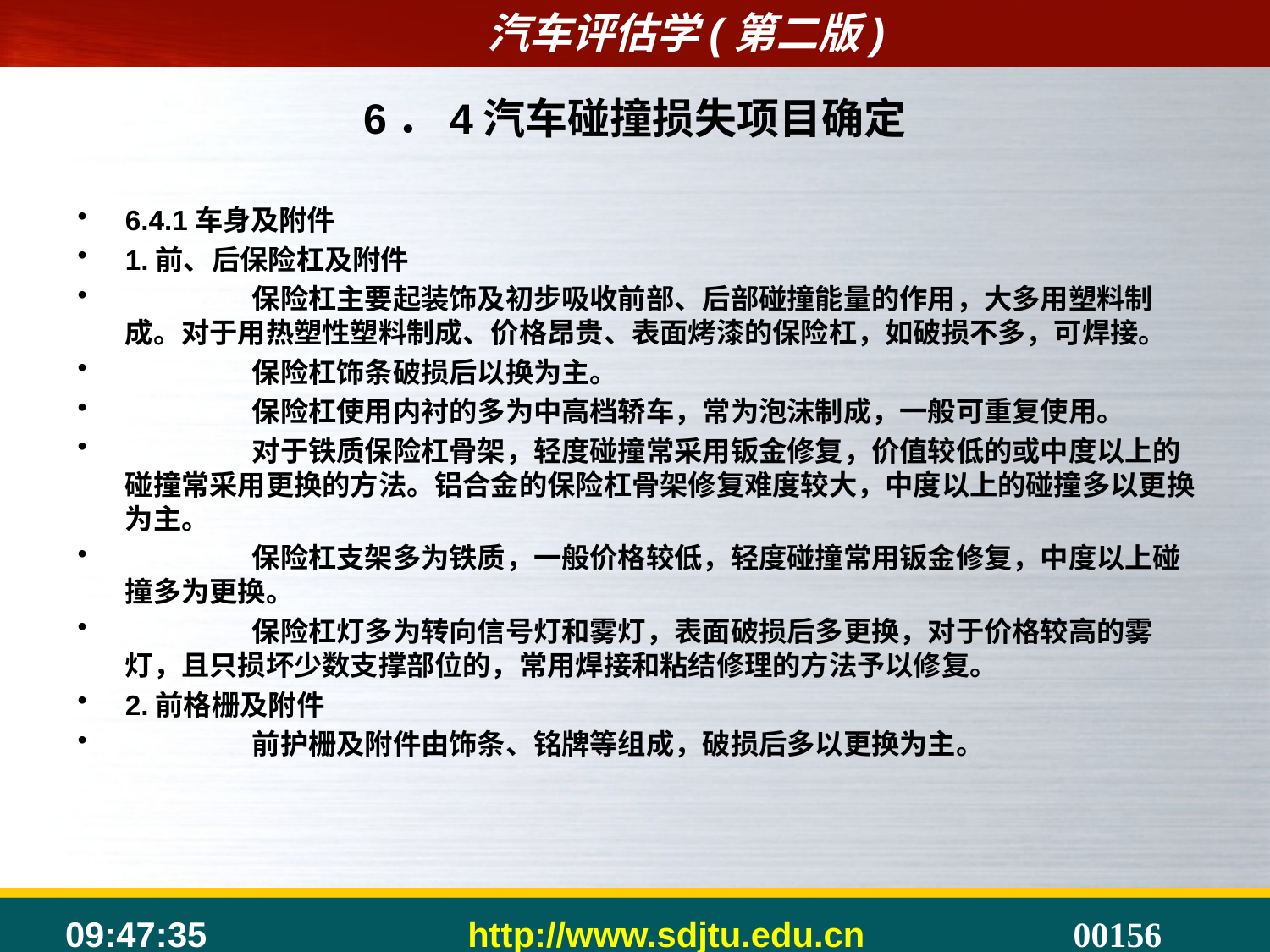

# 6．4汽车碰撞损失项目确定
6.4.1车身及附件
1.前、后保险杠及附件
	保险杠主要起装饰及初步吸收前部、后部碰撞能量的作用，大多用塑料制成。对于用热塑性塑料制成、价格昂贵、表面烤漆的保险杠，如破损不多，可焊接。
	保险杠饰条破损后以换为主。
	保险杠使用内衬的多为中高档轿车，常为泡沫制成，一般可重复使用。
	对于铁质保险杠骨架，轻度碰撞常采用钣金修复，价值较低的或中度以上的碰撞常采用更换的方法。铝合金的保险杠骨架修复难度较大，中度以上的碰撞多以更换为主。
	保险杠支架多为铁质，一般价格较低，轻度碰撞常用钣金修复，中度以上碰撞多为更换。
	保险杠灯多为转向信号灯和雾灯，表面破损后多更换，对于价格较高的雾灯，且只损坏少数支撑部位的，常用焊接和粘结修理的方法予以修复。
2.前格栅及附件
	前护栅及附件由饰条、铭牌等组成，破损后多以更换为主。